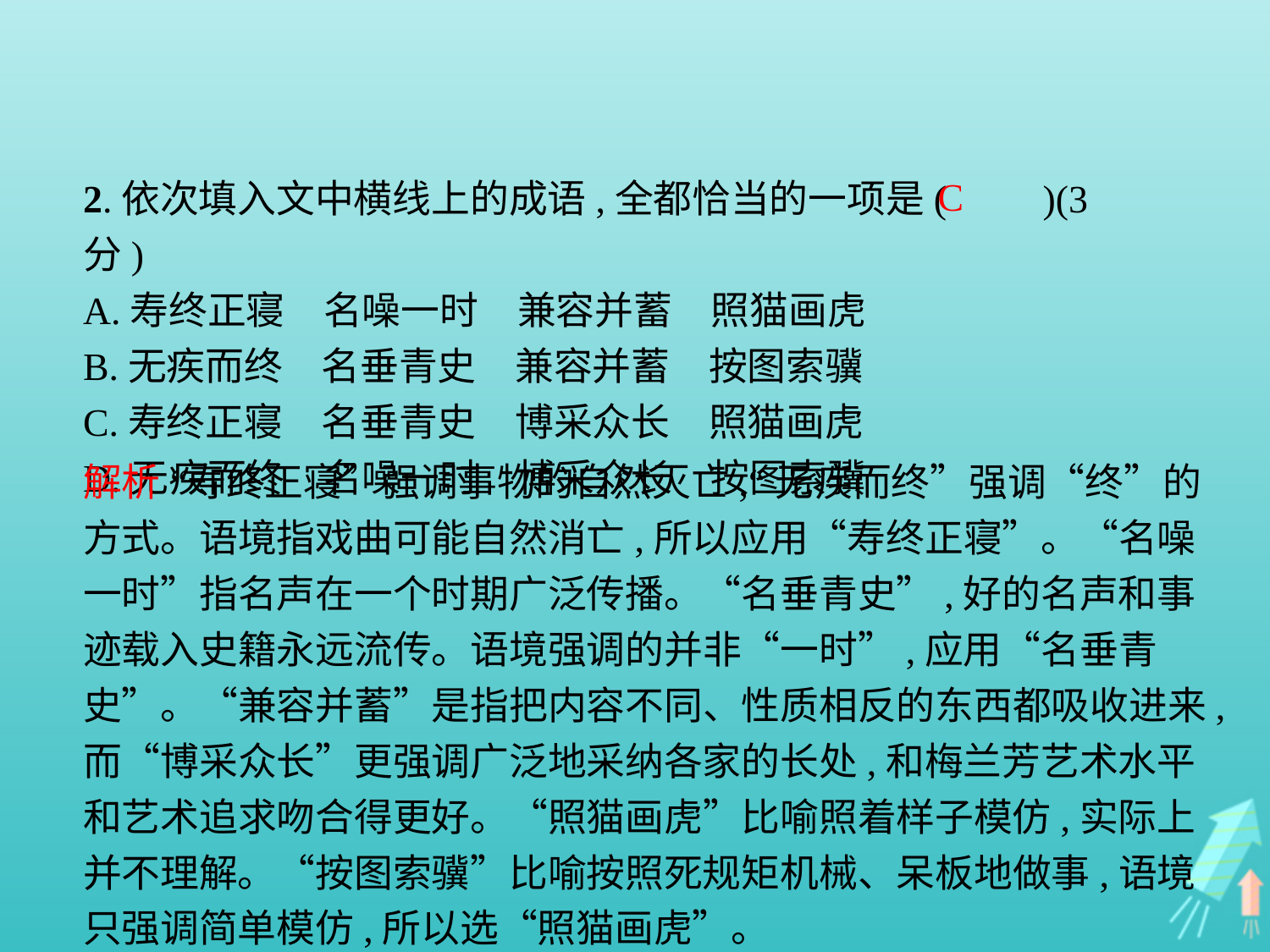

2.依次填入文中横线上的成语,全都恰当的一项是(　　)(3分)
A.寿终正寝　名噪一时　兼容并蓄　照猫画虎
B.无疾而终　名垂青史　兼容并蓄　按图索骥
C.寿终正寝　名垂青史　博采众长　照猫画虎
D.无疾而终　名噪一时　博采众长　按图索骥
C
解析 “寿终正寝”强调事物的自然灭亡,“无疾而终”强调“终”的方式。语境指戏曲可能自然消亡,所以应用“寿终正寝”。“名噪一时”指名声在一个时期广泛传播。“名垂青史”,好的名声和事迹载入史籍永远流传。语境强调的并非“一时”,应用“名垂青史”。“兼容并蓄”是指把内容不同、性质相反的东西都吸收进来,而“博采众长”更强调广泛地采纳各家的长处,和梅兰芳艺术水平和艺术追求吻合得更好。“照猫画虎”比喻照着样子模仿,实际上并不理解。“按图索骥”比喻按照死规矩机械、呆板地做事,语境只强调简单模仿,所以选“照猫画虎”。